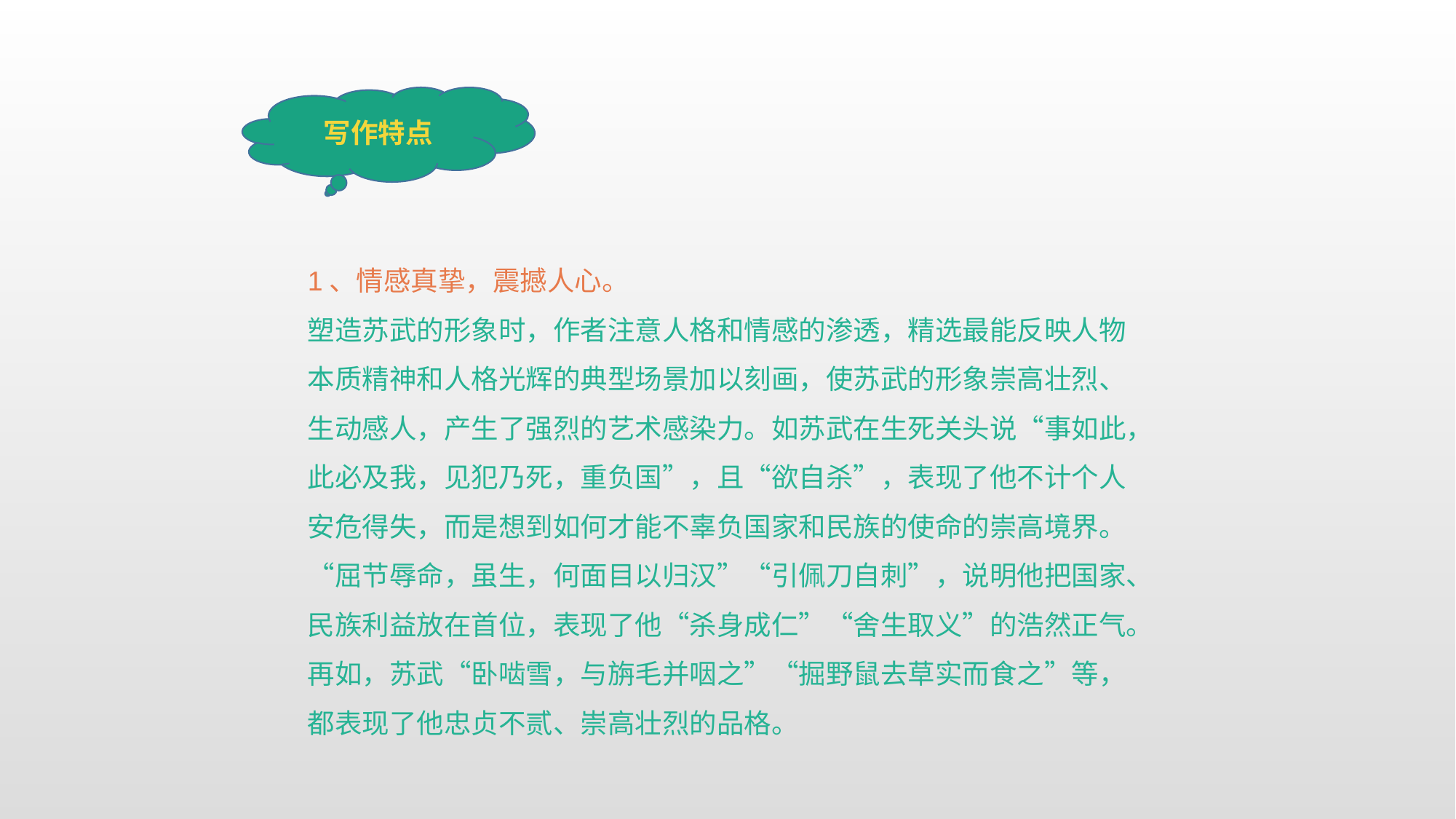

写作特点
1、情感真挚，震撼人心。
塑造苏武的形象时，作者注意人格和情感的渗透，精选最能反映人物本质精神和人格光辉的典型场景加以刻画，使苏武的形象崇高壮烈、生动感人，产生了强烈的艺术感染力。如苏武在生死关头说“事如此，此必及我，见犯乃死，重负国”，且“欲自杀”，表现了他不计个人安危得失，而是想到如何才能不辜负国家和民族的使命的崇高境界。“屈节辱命，虽生，何面目以归汉”“引佩刀自刺”，说明他把国家、民族利益放在首位，表现了他“杀身成仁”“舍生取义”的浩然正气。再如，苏武“卧啮雪，与旃毛并咽之”“掘野鼠去草实而食之”等，都表现了他忠贞不贰、崇高壮烈的品格。